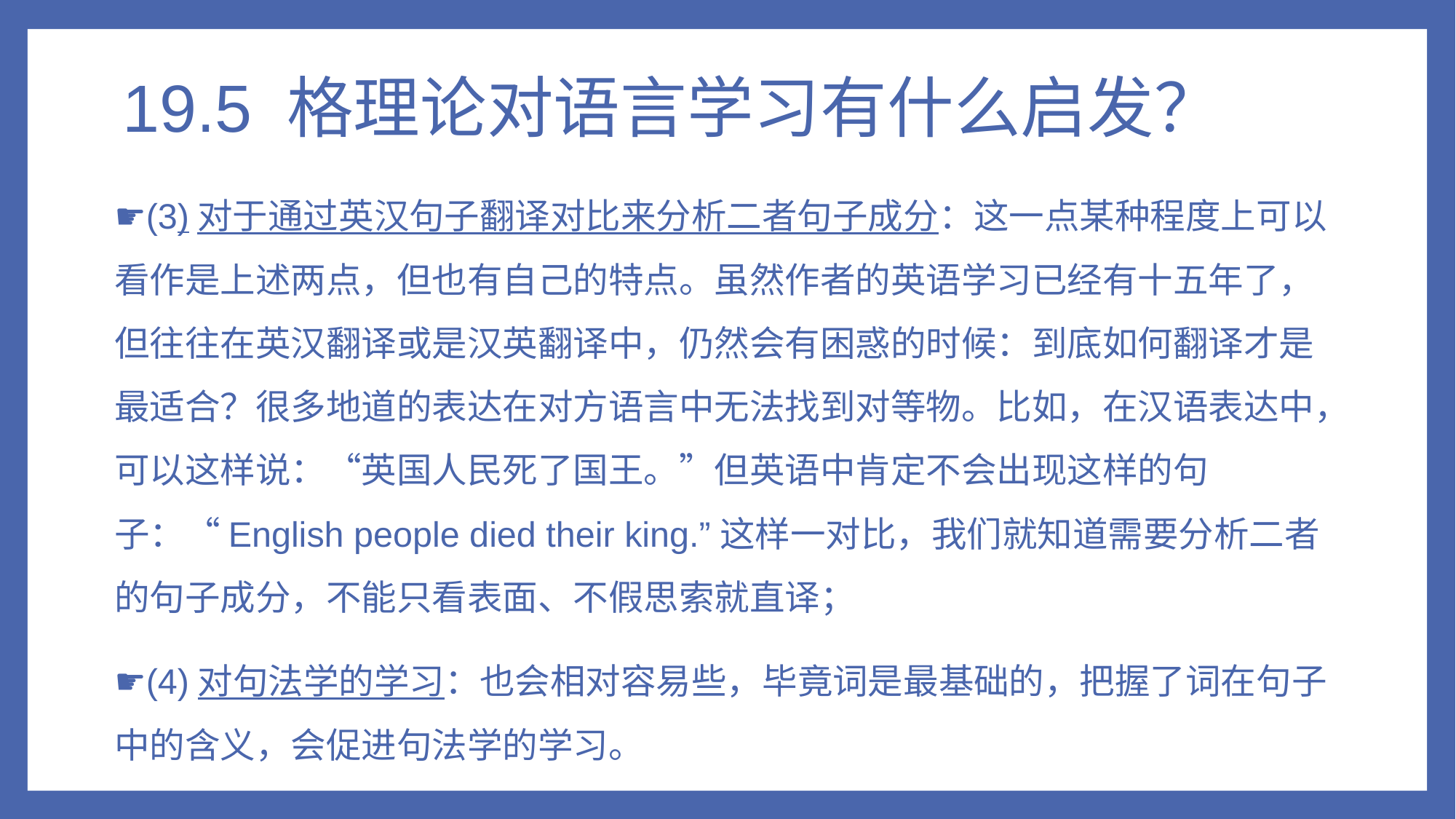

# 19.5 格理论对语言学习有什么启发？
☛(3)对于通过英汉句子翻译对比来分析二者句子成分：这一点某种程度上可以看作是上述两点，但也有自己的特点。虽然作者的英语学习已经有十五年了，但往往在英汉翻译或是汉英翻译中，仍然会有困惑的时候：到底如何翻译才是最适合？很多地道的表达在对方语言中无法找到对等物。比如，在汉语表达中，可以这样说：“英国人民死了国王。”但英语中肯定不会出现这样的句子：“English people died their king.”这样一对比，我们就知道需要分析二者的句子成分，不能只看表面、不假思索就直译；
☛(4)对句法学的学习：也会相对容易些，毕竟词是最基础的，把握了词在句子中的含义，会促进句法学的学习。